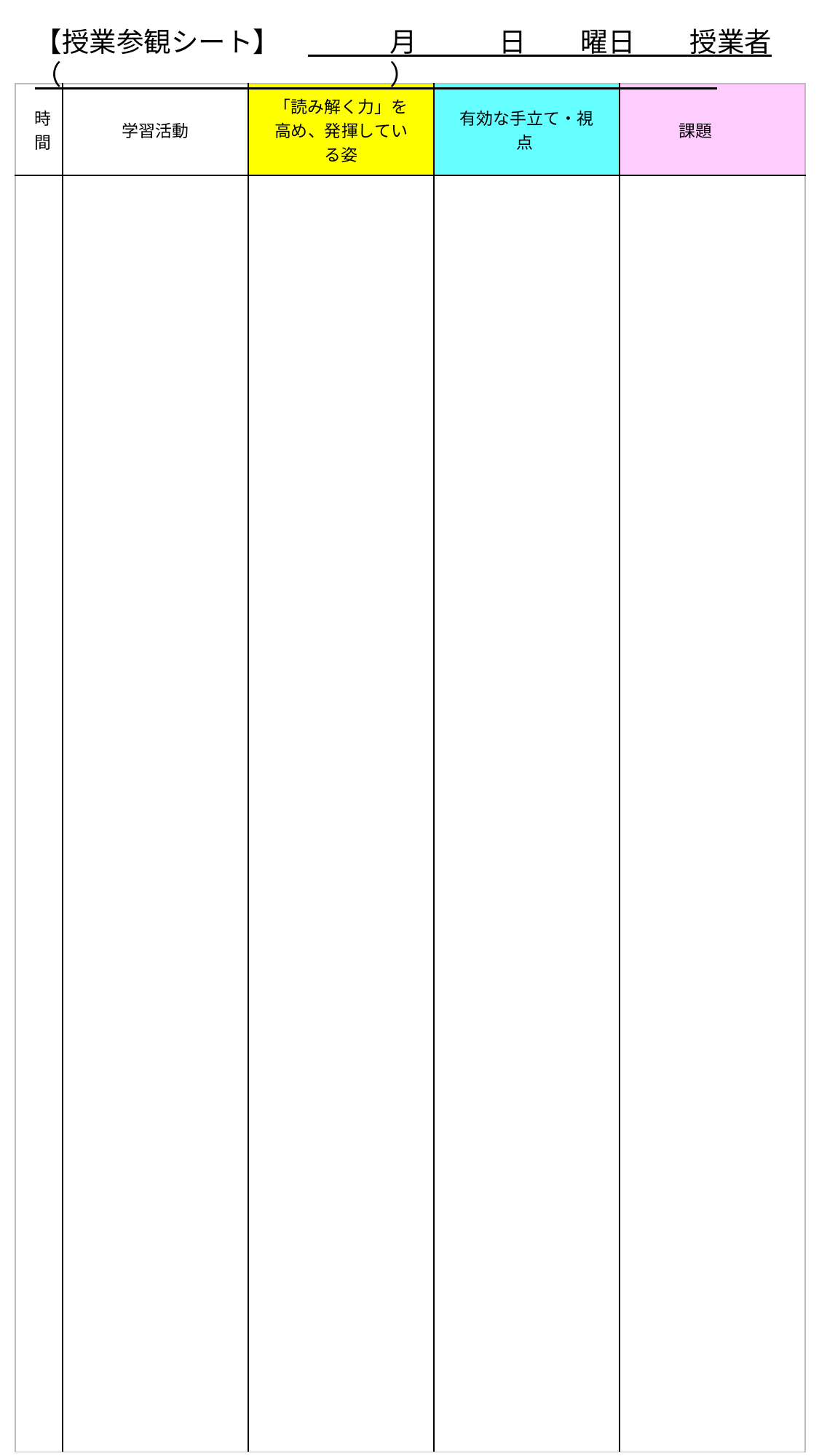

【授業参観シート】　　　　月　　　日　　曜日　　授業者（　　　　　　　　　　　　）
| 時間 | 学習活動 | 「読み解く力」を高め、発揮している姿 | 有効な手立て・視点 | 課題 |
| --- | --- | --- | --- | --- |
|  |  |  |  |  |